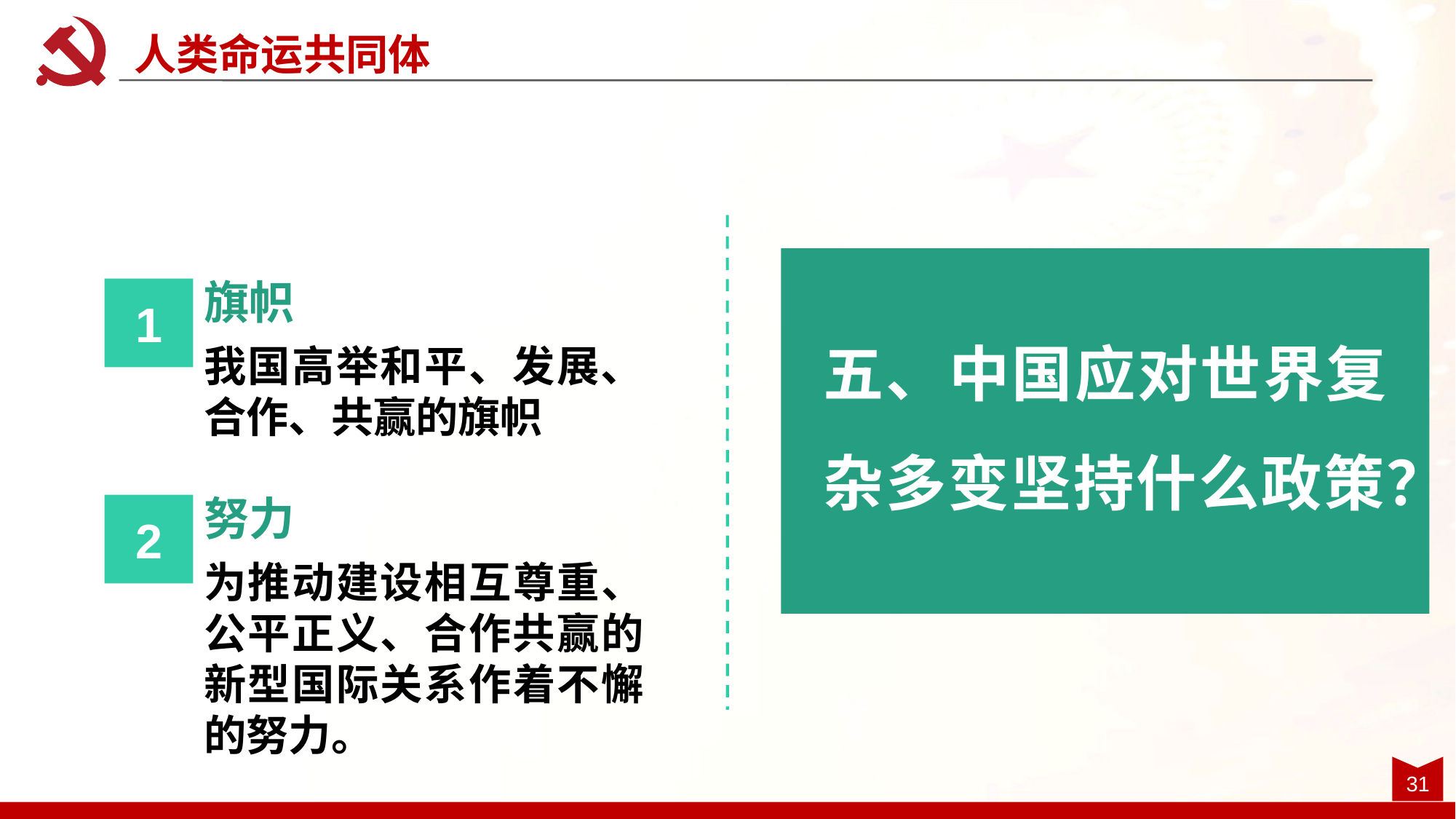

当代社会，还有超过20亿的“被遗弃者”

人类命运共同体

旗帜
1
五、中国应对世界复杂多变坚持什么政策？
我国高举和平、发展、合作、共赢的旗帜
努力
2
为推动建设相互尊重、公平正义、合作共赢的新型国际关系作着不懈的努力。